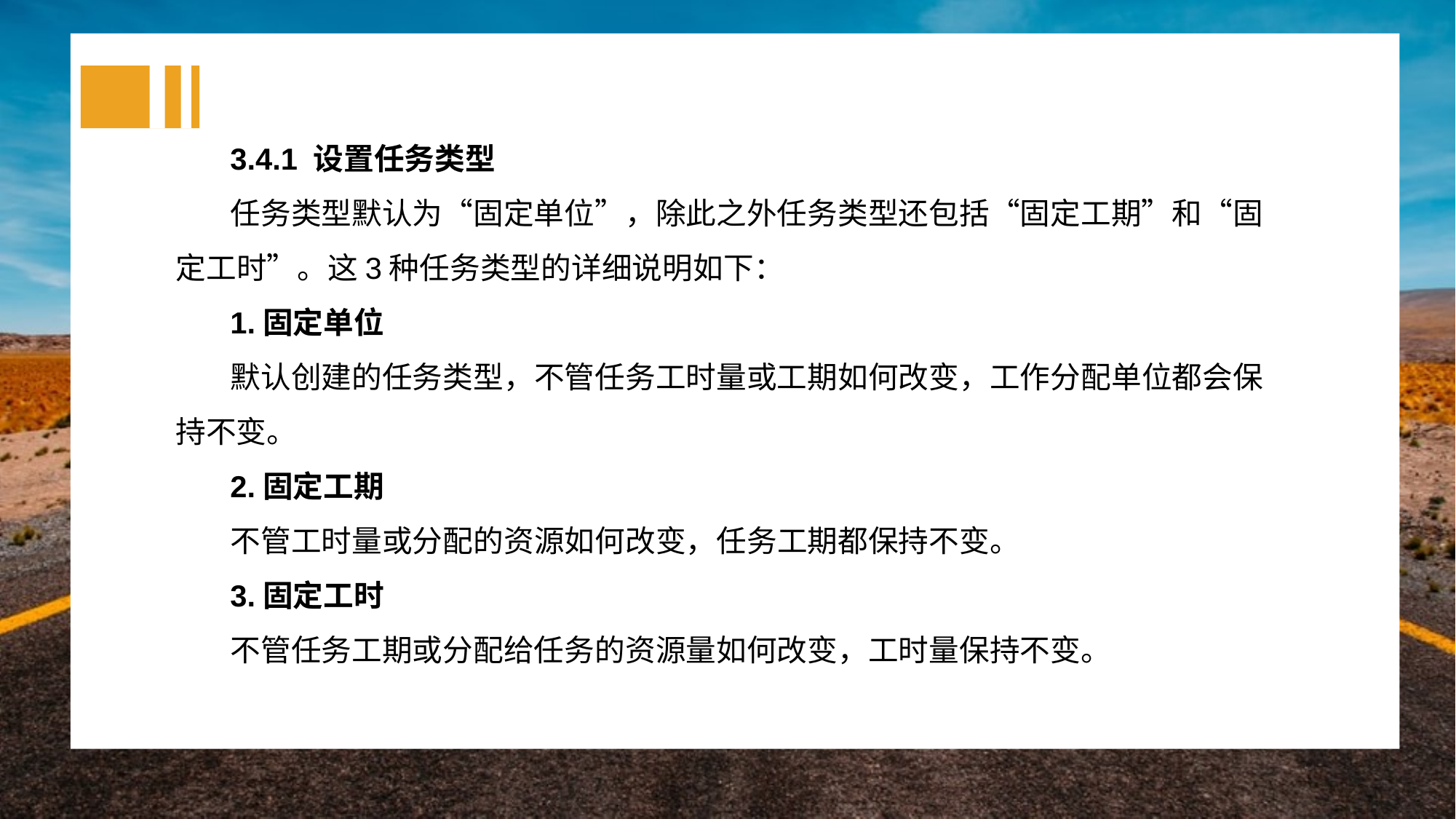

3.4.1 设置任务类型
任务类型默认为“固定单位”，除此之外任务类型还包括“固定工期”和“固定工时”。这3种任务类型的详细说明如下：
1.固定单位
默认创建的任务类型，不管任务工时量或工期如何改变，工作分配单位都会保持不变。
2.固定工期
不管工时量或分配的资源如何改变，任务工期都保持不变。
3.固定工时
不管任务工期或分配给任务的资源量如何改变，工时量保持不变。